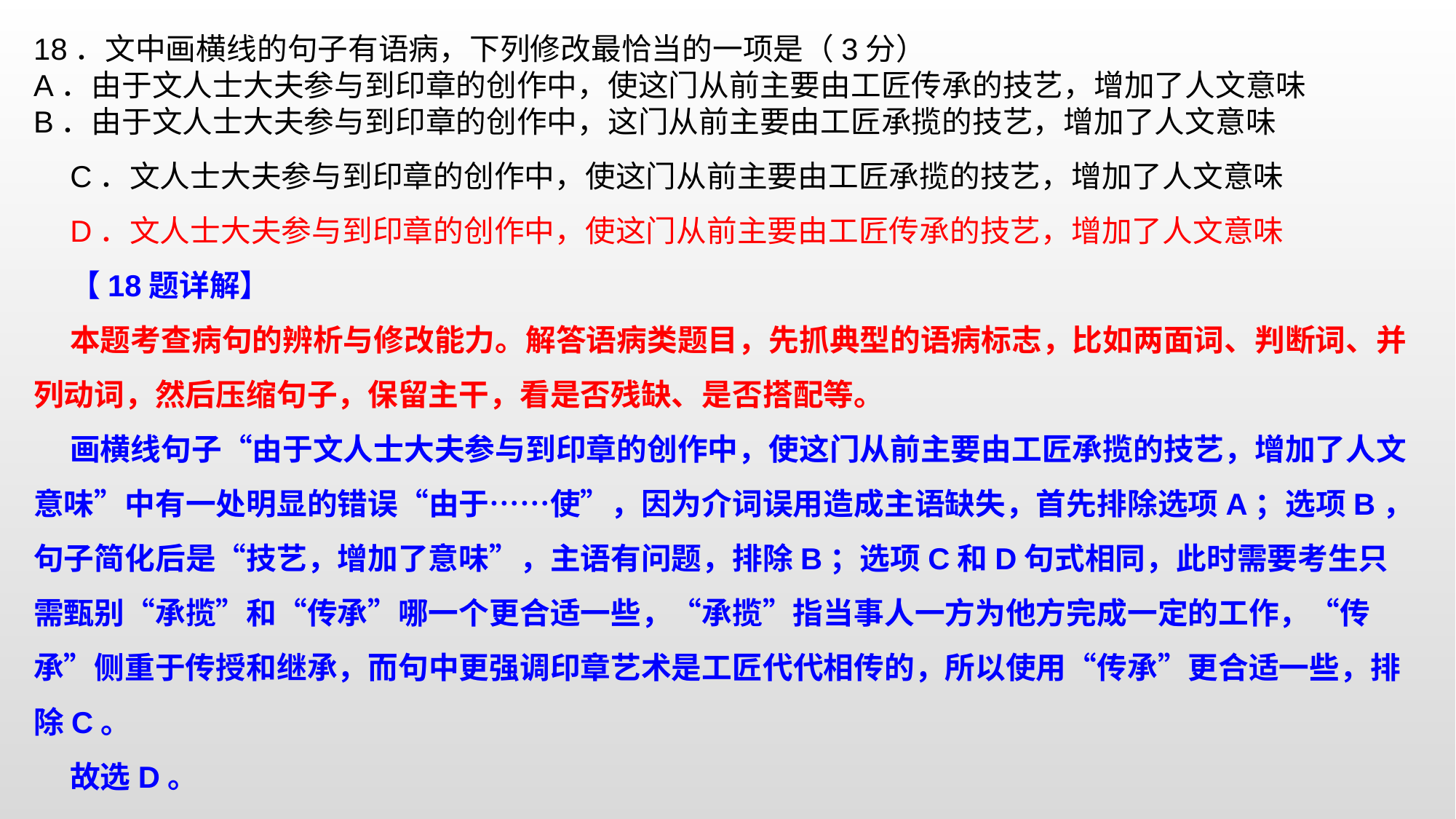

18．文中画横线的句子有语病，下列修改最恰当的一项是（3分）A．由于文人士大夫参与到印章的创作中，使这门从前主要由工匠传承的技艺，增加了人文意味B．由于文人士大夫参与到印章的创作中，这门从前主要由工匠承揽的技艺，增加了人文意味C．文人士大夫参与到印章的创作中，使这门从前主要由工匠承揽的技艺，增加了人文意味
D．文人士大夫参与到印章的创作中，使这门从前主要由工匠传承的技艺，增加了人文意味
【18题详解】
本题考查病句的辨析与修改能力。解答语病类题目，先抓典型的语病标志，比如两面词、判断词、并列动词，然后压缩句子，保留主干，看是否残缺、是否搭配等。
画横线句子“由于文人士大夫参与到印章的创作中，使这门从前主要由工匠承揽的技艺，增加了人文意味”中有一处明显的错误“由于……使”，因为介词误用造成主语缺失，首先排除选项A；选项B，句子简化后是“技艺，增加了意味”，主语有问题，排除B；选项C和D句式相同，此时需要考生只需甄别“承揽”和“传承”哪一个更合适一些，“承揽”指当事人一方为他方完成一定的工作，“传承”侧重于传授和继承，而句中更强调印章艺术是工匠代代相传的，所以使用“传承”更合适一些，排除C。故选D。